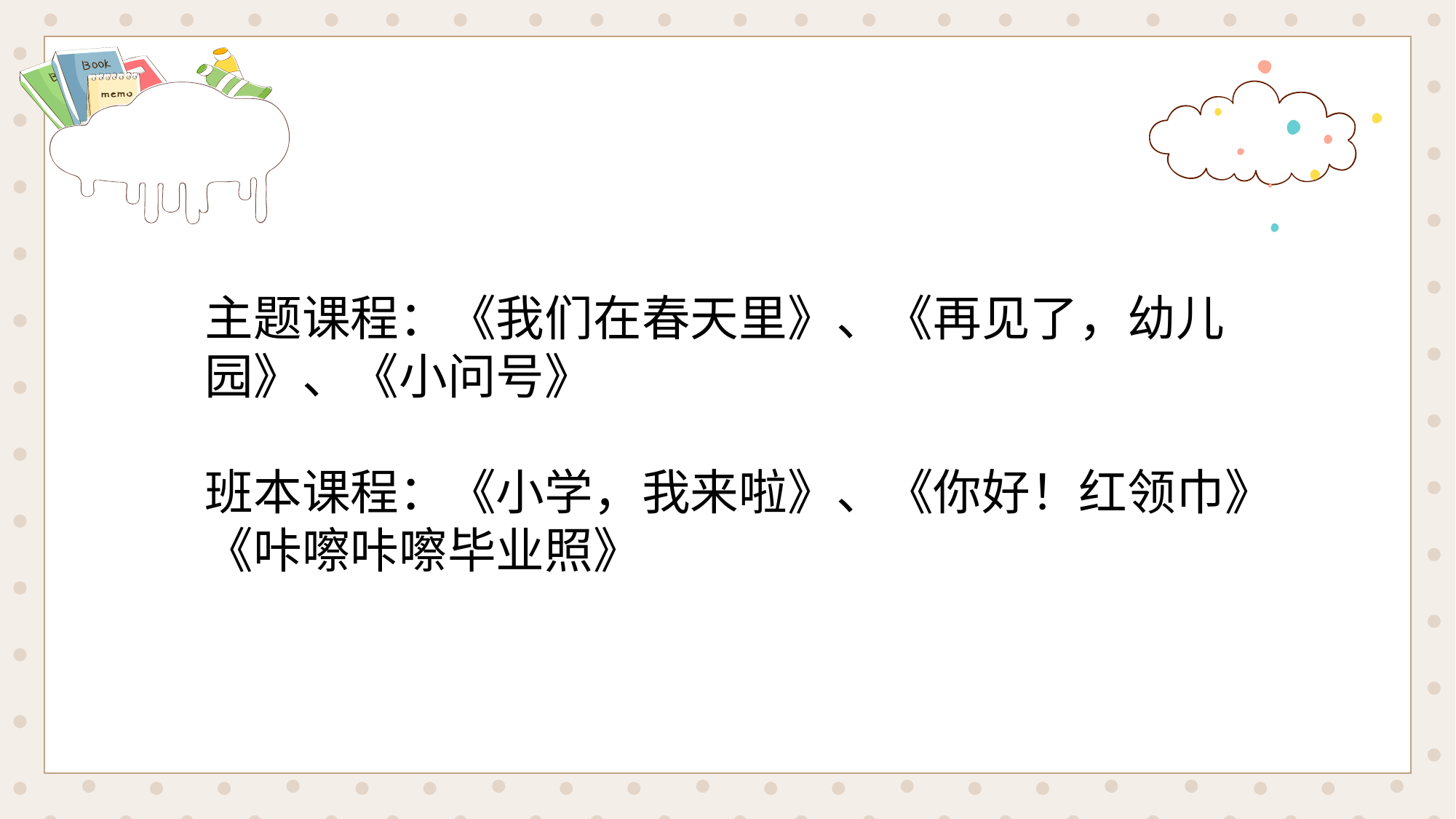

主题课程：《我们在春天里》、《再见了，幼儿园》、《小问号》

班本课程：《小学，我来啦》、《你好！红领巾》《咔嚓咔嚓毕业照》